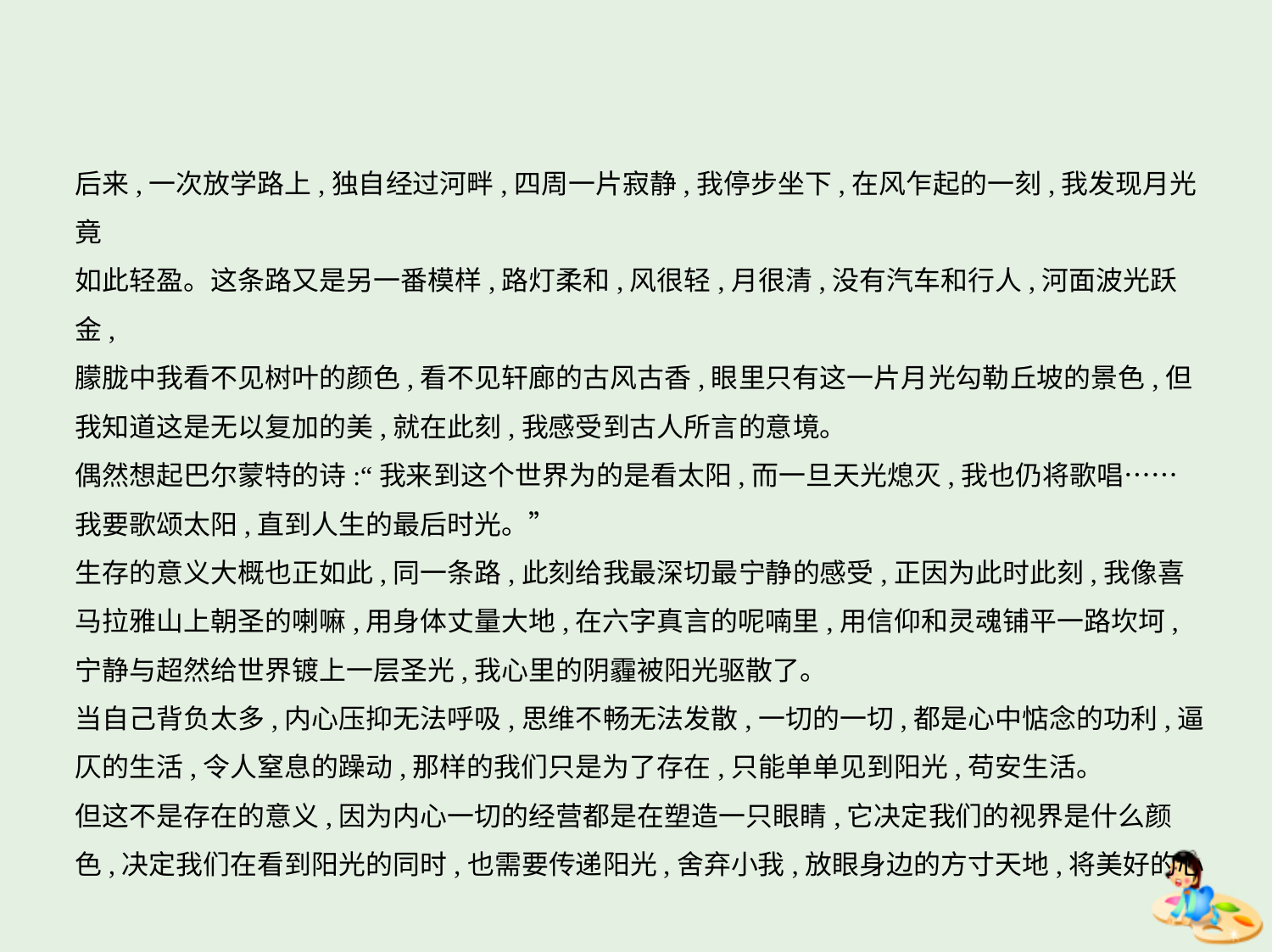

后来,一次放学路上,独自经过河畔,四周一片寂静,我停步坐下,在风乍起的一刻,我发现月光竟
如此轻盈。这条路又是另一番模样,路灯柔和,风很轻,月很清,没有汽车和行人,河面波光跃金,
朦胧中我看不见树叶的颜色,看不见轩廊的古风古香,眼里只有这一片月光勾勒丘坡的景色,但
我知道这是无以复加的美,就在此刻,我感受到古人所言的意境。
偶然想起巴尔蒙特的诗:“我来到这个世界为的是看太阳,而一旦天光熄灭,我也仍将歌唱……
我要歌颂太阳,直到人生的最后时光。”
生存的意义大概也正如此,同一条路,此刻给我最深切最宁静的感受,正因为此时此刻,我像喜
马拉雅山上朝圣的喇嘛,用身体丈量大地,在六字真言的呢喃里,用信仰和灵魂铺平一路坎坷,
宁静与超然给世界镀上一层圣光,我心里的阴霾被阳光驱散了。
当自己背负太多,内心压抑无法呼吸,思维不畅无法发散,一切的一切,都是心中惦念的功利,逼
仄的生活,令人窒息的躁动,那样的我们只是为了存在,只能单单见到阳光,苟安生活。
但这不是存在的意义,因为内心一切的经营都是在塑造一只眼睛,它决定我们的视界是什么颜
色,决定我们在看到阳光的同时,也需要传递阳光,舍弃小我,放眼身边的方寸天地,将美好的心